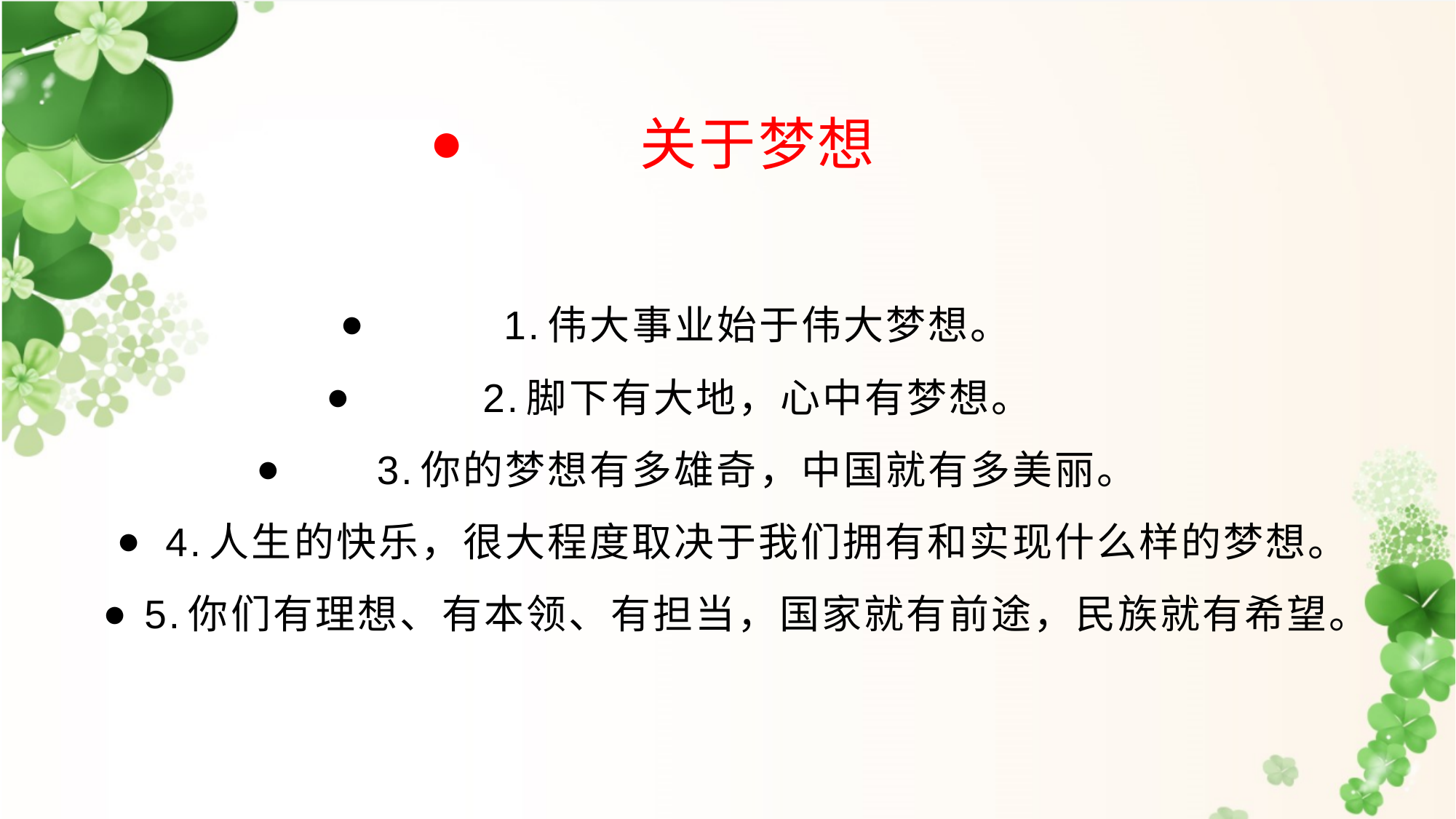

关于梦想

1.伟大事业始于伟大梦想。
2.脚下有大地，心中有梦想。
3.你的梦想有多雄奇，中国就有多美丽。
4.人生的快乐，很大程度取决于我们拥有和实现什么样的梦想。
5.你们有理想、有本领、有担当，国家就有前途，民族就有希望。